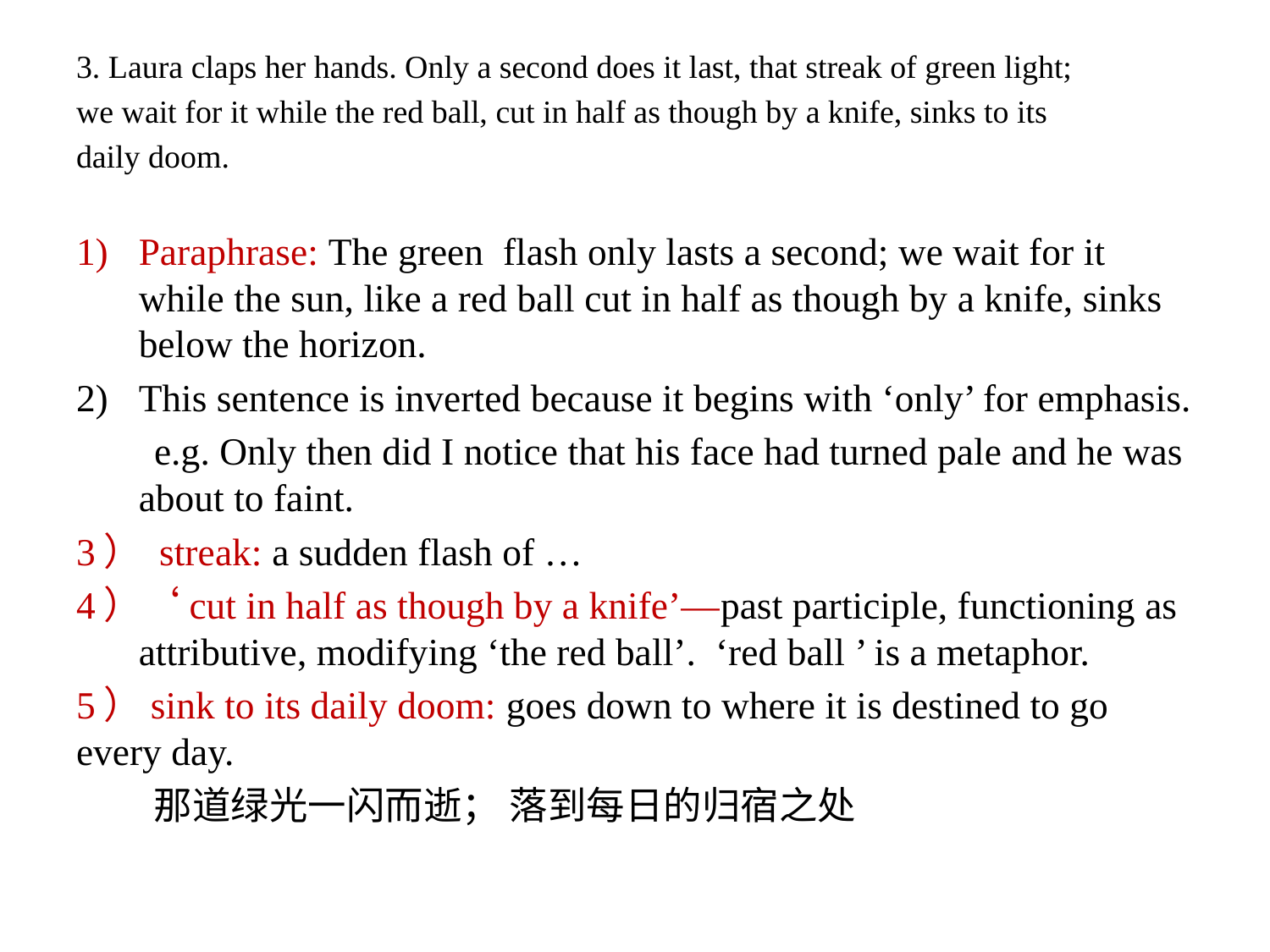

3. Laura claps her hands. Only a second does it last, that streak of green light;
we wait for it while the red ball, cut in half as though by a knife, sinks to its
daily doom.

Paraphrase: The green  flash only lasts a second; we wait for it while the sun, like a red ball cut in half as though by a knife, sinks below the horizon.
This sentence is inverted because it begins with ‘only’ for emphasis.
        e.g. Only then did I notice that his face had turned pale and he was about to faint.
3） streak: a sudden flash of …
4）‘cut in half as though by a knife’—past participle, functioning as attributive, modifying ‘the red ball’.  ‘red ball ’ is a metaphor.
5）sink to its daily doom: goes down to where it is destined to go every day.
        那道绿光一闪而逝； 落到每日的归宿之处